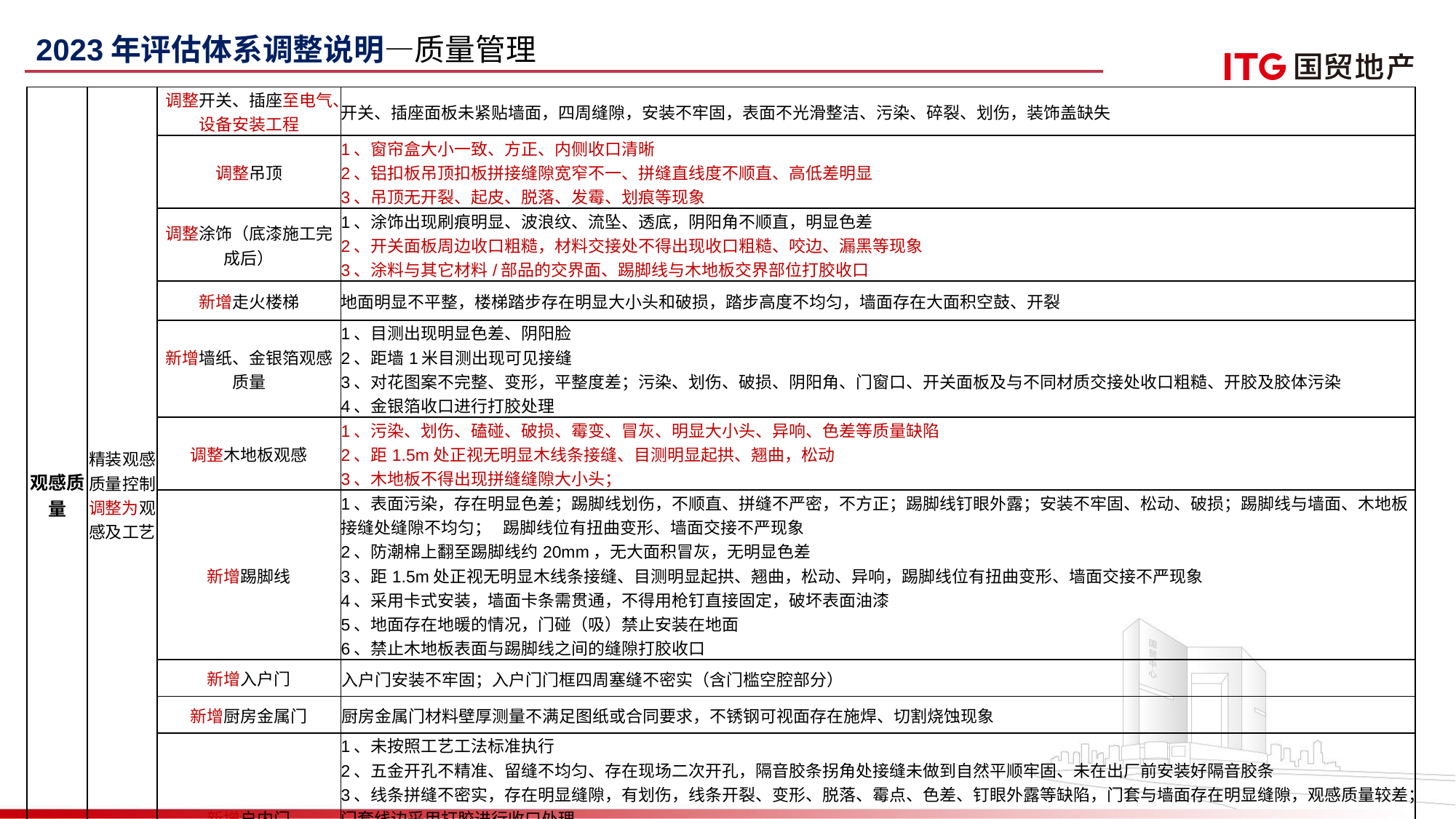

2023年评估体系调整说明—质量管理

| 观感质量 | 精装观感质量控制调整为观感及工艺 | 调整开关、插座至电气、设备安装工程 | 开关、插座面板未紧贴墙面，四周缝隙，安装不牢固，表面不光滑整洁、污染、碎裂、划伤，装饰盖缺失 |
| --- | --- | --- | --- |
|  |  | 调整吊顶 | 1、窗帘盒大小一致、方正、内侧收口清晰 2、铝扣板吊顶扣板拼接缝隙宽窄不一、拼缝直线度不顺直、高低差明显 3、吊顶无开裂、起皮、脱落、发霉、划痕等现象 |
|  | 调整及新增精装观感质量控制 | 调整涂饰（底漆施工完成后） | 1、涂饰出现刷痕明显、波浪纹、流坠、透底，阴阳角不顺直，明显色差 2、开关面板周边收口粗糙，材料交接处不得出现收口粗糙、咬边、漏黑等现象 3、涂料与其它材料/部品的交界面、踢脚线与木地板交界部位打胶收口 |
|  |  | 新增走火楼梯 | 地面明显不平整，楼梯踏步存在明显大小头和破损，踏步高度不均匀，墙面存在大面积空鼓、开裂 |
|  |  | 新增墙纸、金银箔观感质量 | 1、目测出现明显色差、阴阳脸 2、距墙1米目测出现可见接缝 3、对花图案不完整、变形，平整度差；污染、划伤、破损、阴阳角、门窗口、开关面板及与不同材质交接处收口粗糙、开胶及胶体污染 4、金银箔收口进行打胶处理 |
|  |  | 调整木地板观感 | 1、污染、划伤、磕碰、破损、霉变、冒灰、明显大小头、异响、色差等质量缺陷 2、距1.5m处正视无明显木线条接缝、目测明显起拱、翘曲，松动 3、木地板不得出现拼缝缝隙大小头； |
|  |  | 新增踢脚线 | 1、表面污染，存在明显色差；踢脚线划伤，不顺直、拼缝不严密，不方正；踢脚线钉眼外露；安装不牢固、松动、破损；踢脚线与墙面、木地板接缝处缝隙不均匀； 踢脚线位有扭曲变形、墙面交接不严现象 2、防潮棉上翻至踢脚线约20mm，无大面积冒灰，无明显色差 3、距1.5m处正视无明显木线条接缝、目测明显起拱、翘曲，松动、异响，踢脚线位有扭曲变形、墙面交接不严现象 4、采用卡式安装，墙面卡条需贯通，不得用枪钉直接固定，破坏表面油漆 5、地面存在地暖的情况，门碰（吸）禁止安装在地面 6、禁止木地板表面与踢脚线之间的缝隙打胶收口 |
|  |  | 新增入户门 | 入户门安装不牢固；入户门门框四周塞缝不密实（含门槛空腔部分） |
|  |  | 新增厨房金属门 | 厨房金属门材料壁厚测量不满足图纸或合同要求，不锈钢可视面存在施焊、切割烧蚀现象 |
|  |  | 新增户内门 | 1、未按照工艺工法标准执行 2、五金开孔不精准、留缝不均匀、存在现场二次开孔，隔音胶条拐角处接缝未做到自然平顺牢固、未在出厂前安装好隔音胶条 3、线条拼缝不密实，存在明显缝隙，有划伤，线条开裂、变形、脱落、霉点、色差、钉眼外露等缺陷，门套与墙面存在明显缝隙，观感质量较差；门套线边采用打胶进行收口处理 4、五金安装不牢固，无松动、开启灵活，门吸设置合理，胶条安装不齐全、脱落等 5、厨卫间门套靴各部件未粘接牢固，安装方向不正确，与门套上下不平整对齐，竖向接缝偏差≥1mm，水平缝宽偏差≥0.5mm 6、表面存在明显钉眼 |